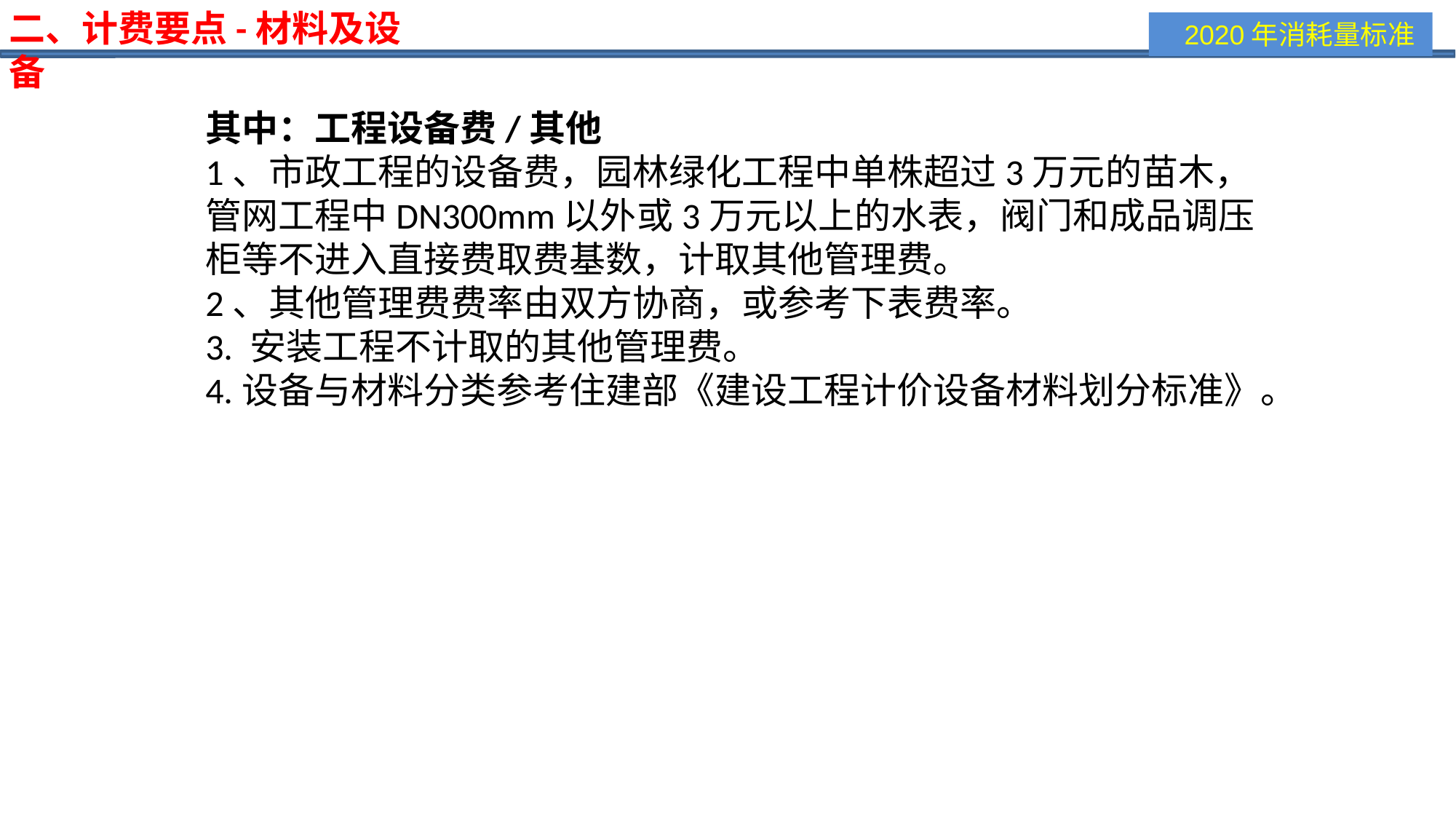

二、计费要点-材料及设备
其中：工程设备费/其他
1、市政工程的设备费，园林绿化工程中单株超过3万元的苗木， 管网工程中DN300mm以外或3万元以上的水表，阀门和成品调压柜等不进入直接费取费基数，计取其他管理费。
2、其他管理费费率由双方协商，或参考下表费率。
3. 安装工程不计取的其他管理费。
4.设备与材料分类参考住建部《建设工程计价设备材料划分标准》。